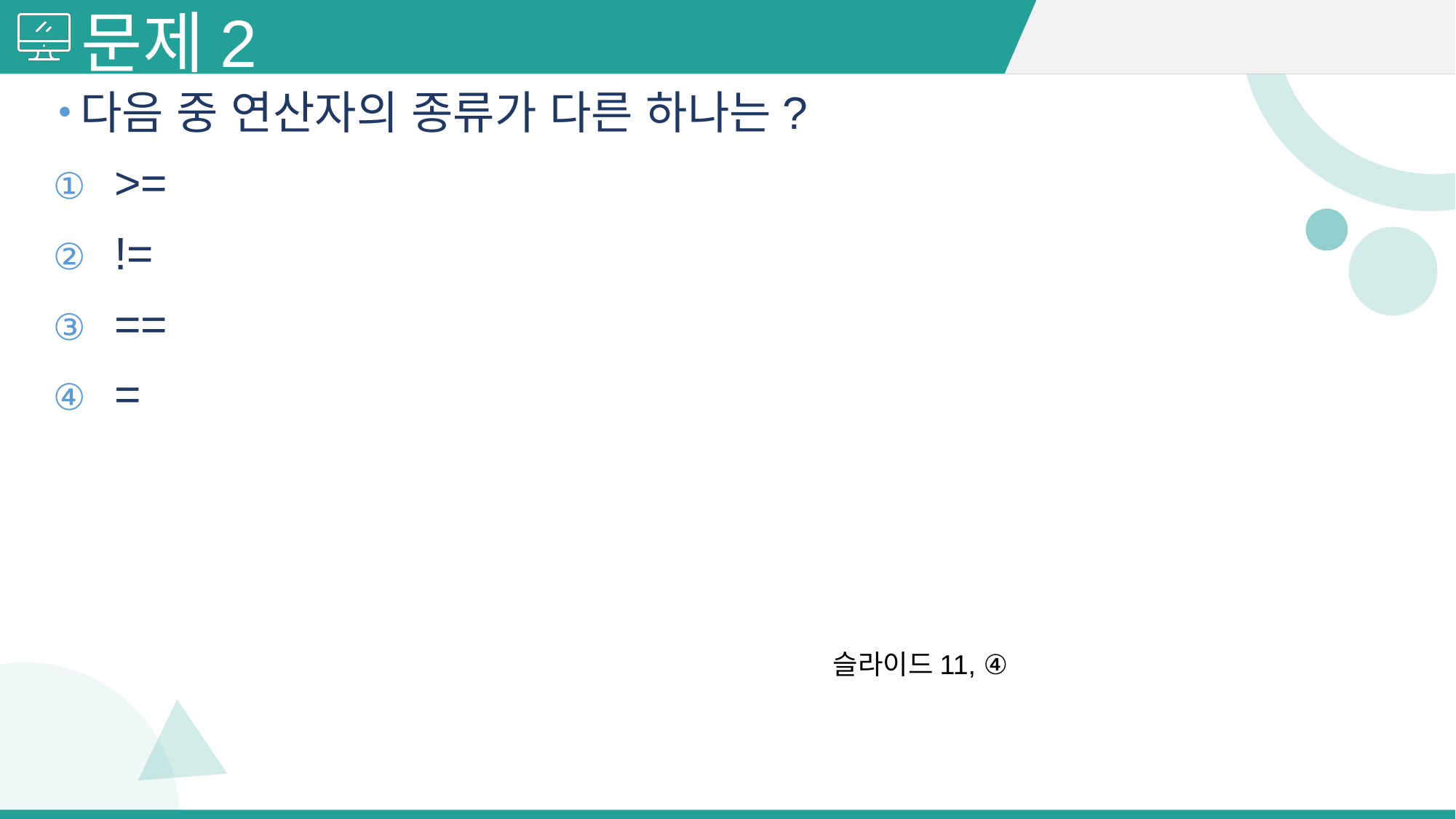

# 문제2
다음 중 연산자의 종류가 다른 하나는?
>=
!=
==
=

슬라이드11, ④